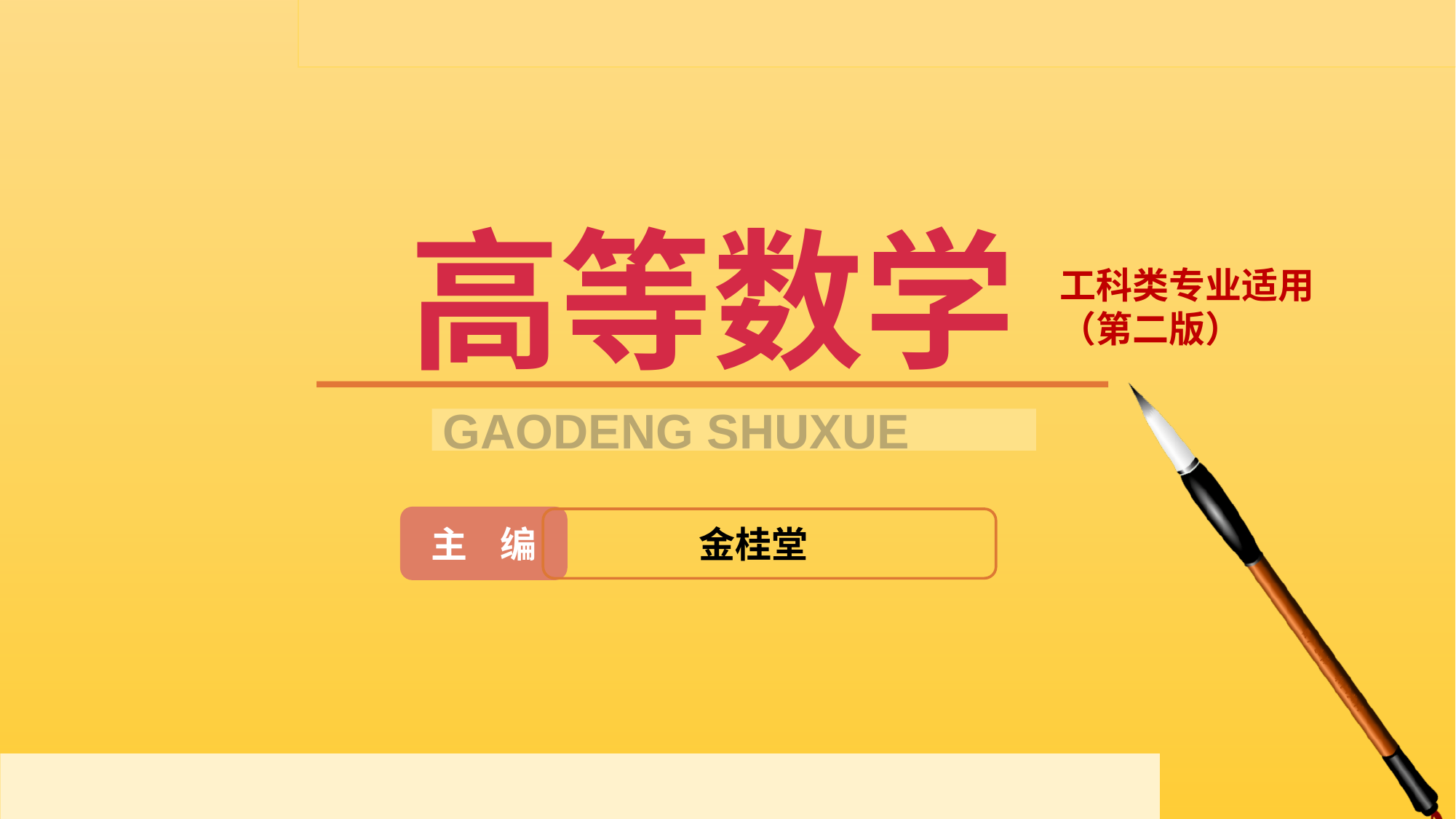

高等数学
工科类专业适用  （第二版）
GAODENG SHUXUE

主    编
金桂堂